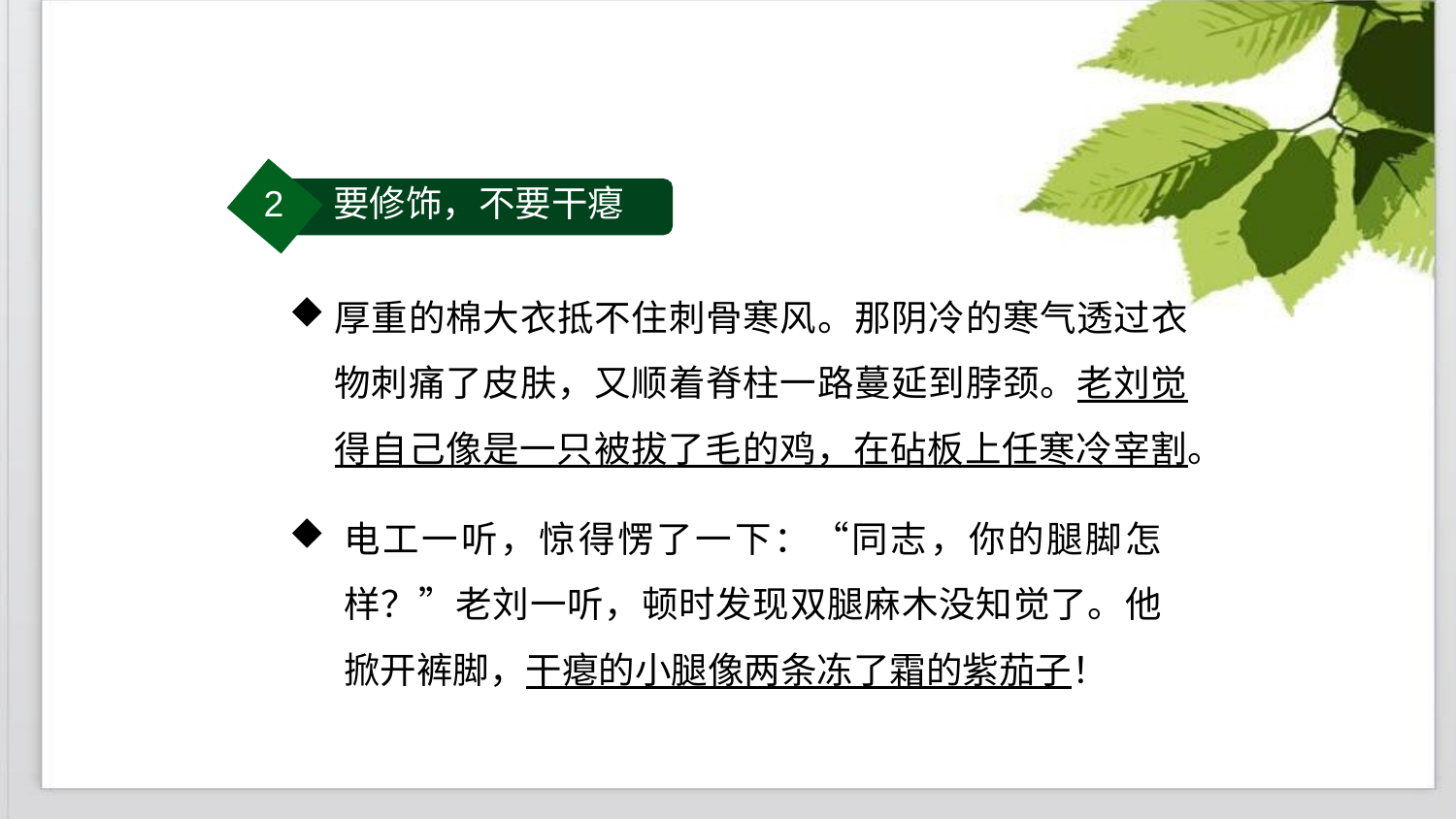

2    要修饰，不要干瘪
厚重的棉大衣抵不住刺骨寒风。那阴冷的寒气透过衣物刺痛了皮肤，又顺着脊柱一路蔓延到脖颈。老刘觉得自己像是一只被拔了毛的鸡，在砧板上任寒冷宰割。
电工一听，惊得愣了一下：“同志，你的腿脚怎样？”老刘一听，顿时发现双腿麻木没知觉了。他掀开裤脚，干瘪的小腿像两条冻了霜的紫茄子！